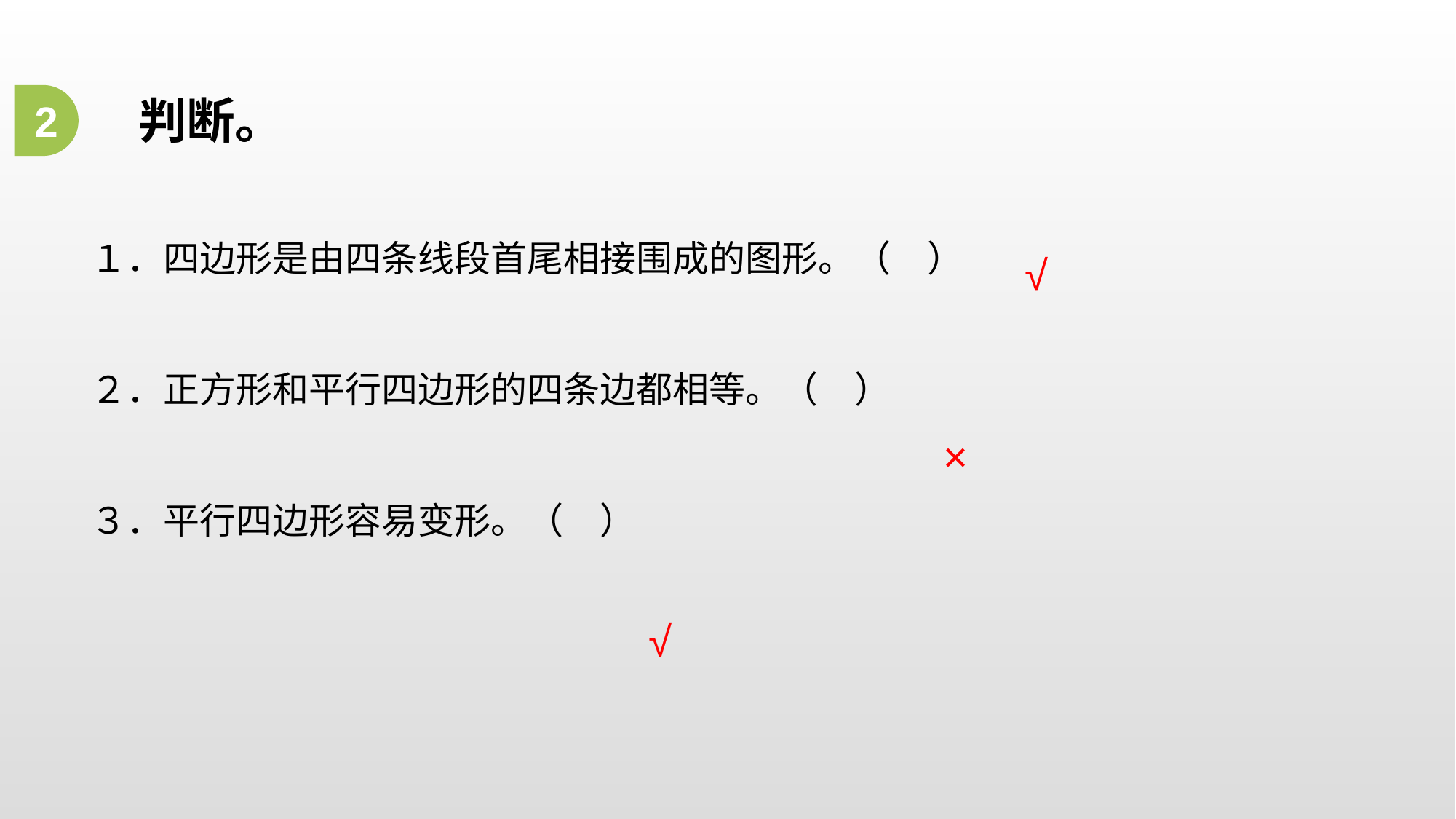

判断。
2
１．四边形是由四条线段首尾相接围成的图形。（　）

２．正方形和平行四边形的四条边都相等。（　）

３．平行四边形容易变形。（　）
√
×
√